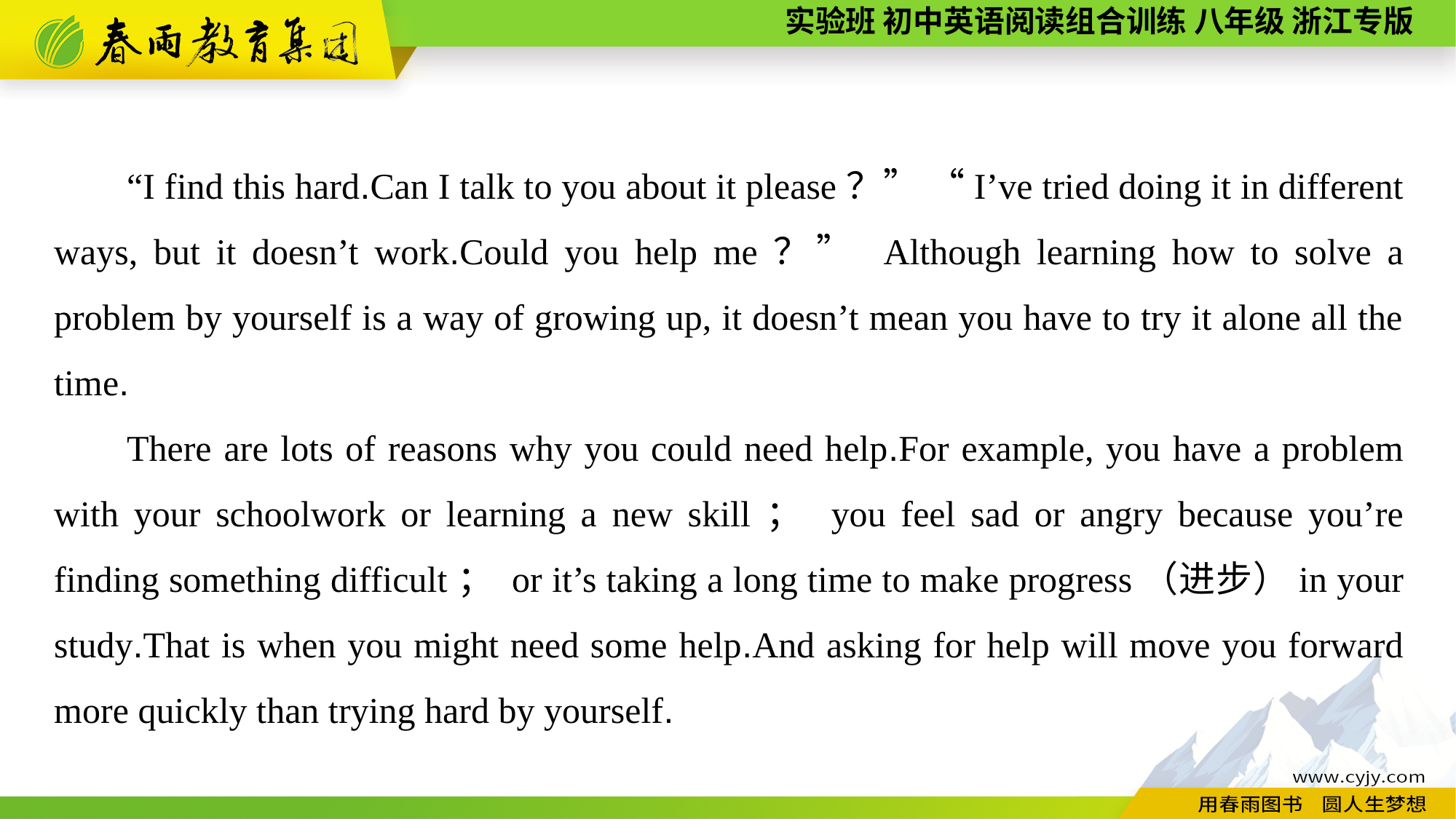

“I find this hard.Can I talk to you about it please？” “I’ve tried doing it in different ways, but it doesn’t work.Could you help me？” Although learning how to solve a problem by yourself is a way of growing up, it doesn’t mean you have to try it alone all the time.
There are lots of reasons why you could need help.For example, you have a problem with your schoolwork or learning a new skill； you feel sad or angry because you’re finding something difficult； or it’s taking a long time to make progress（进步）in your study.That is when you might need some help.And asking for help will move you forward more quickly than trying hard by yourself.